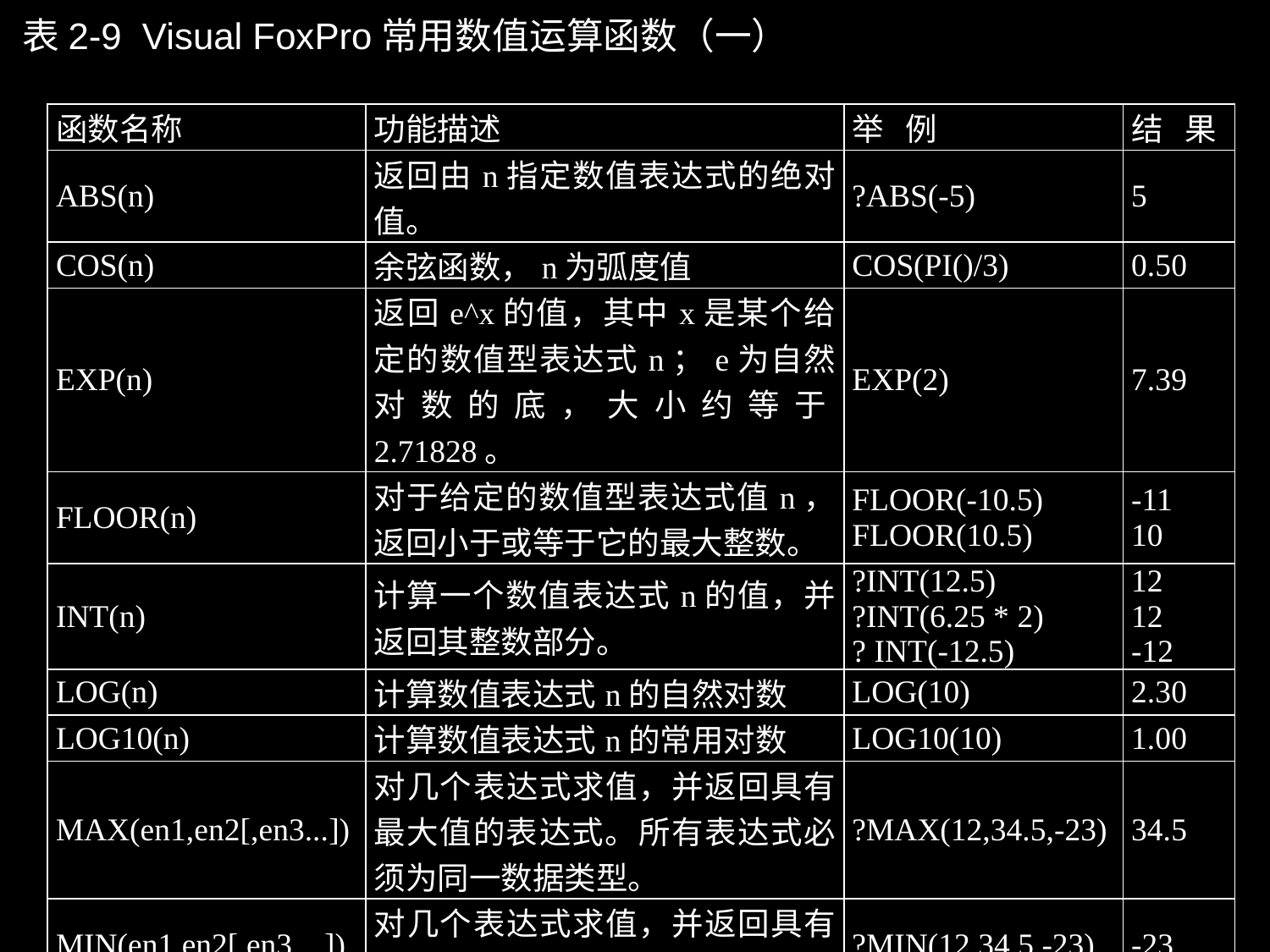

表2-9  Visual FoxPro常用数值运算函数（一）
| 函数名称 | 功能描述 | 举 例 | 结 果 |
| --- | --- | --- | --- |
| ABS(n) | 返回由n指定数值表达式的绝对值。 | ?ABS(-5) | 5 |
| COS(n) | 余弦函数，n为弧度值 | COS(PI()/3) | 0.50 |
| EXP(n) | 返回e^x的值，其中x是某个给定的数值型表达式n；e为自然对数的底，大小约等于2.71828。 | EXP(2) | 7.39 |
| FLOOR(n) | 对于给定的数值型表达式值n，返回小于或等于它的最大整数。 | FLOOR(-10.5) FLOOR(10.5) | -11 10 |
| INT(n) | 计算一个数值表达式n的值，并返回其整数部分。 | ?INT(12.5) ?INT(6.25 \* 2) ? INT(-12.5) | 12 12 -12 |
| LOG(n) | 计算数值表达式n的自然对数 | LOG(10) | 2.30 |
| LOG10(n) | 计算数值表达式n的常用对数 | LOG10(10) | 1.00 |
| MAX(en1,en2[,en3...]) | 对几个表达式求值，并返回具有最大值的表达式。所有表达式必须为同一数据类型。 | ?MAX(12,34.5,-23) | 34.5 |
| MIN(en1,en2[,en3 ...]) | 对几个表达式求值，并返回具有最小值的表达式。 | ?MIN(12,34.5,-23) | -23 |
| MOD(n1,n2) | 同于n1%n2运算 | MOD(5,-3) | -1 |
| PI() | 圆周率函数 | PI() | 3.14 |